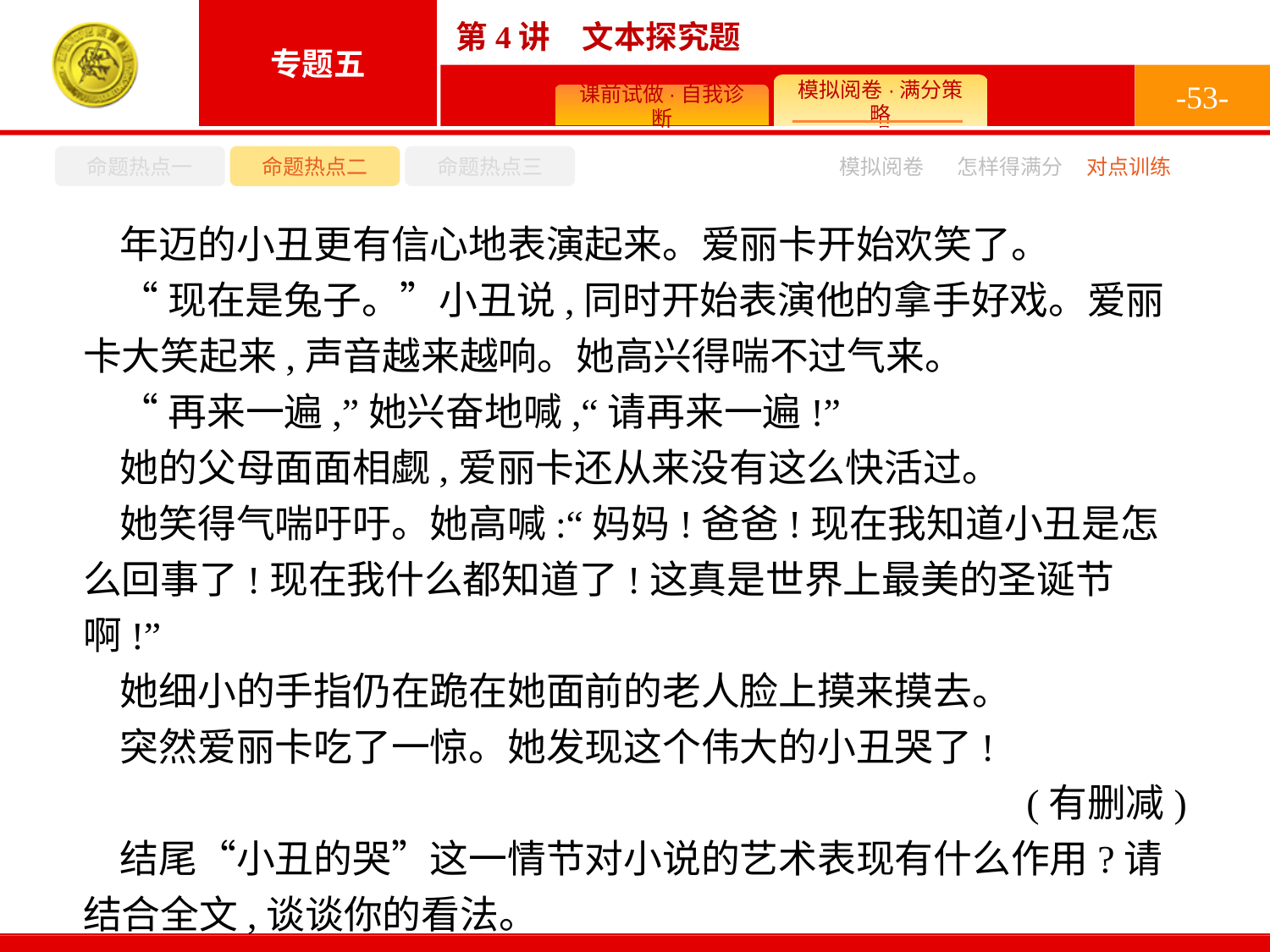

-53-
命题热点一
命题热点二
命题热点三
怎样得满分
模拟阅卷
对点训练
年迈的小丑更有信心地表演起来。爱丽卡开始欢笑了。
“现在是兔子。”小丑说,同时开始表演他的拿手好戏。爱丽卡大笑起来,声音越来越响。她高兴得喘不过气来。
“再来一遍,”她兴奋地喊,“请再来一遍!”
她的父母面面相觑,爱丽卡还从来没有这么快活过。
她笑得气喘吁吁。她高喊:“妈妈!爸爸!现在我知道小丑是怎么回事了!现在我什么都知道了!这真是世界上最美的圣诞节啊!”
她细小的手指仍在跪在她面前的老人脸上摸来摸去。
突然爱丽卡吃了一惊。她发现这个伟大的小丑哭了!
(有删减)
结尾“小丑的哭”这一情节对小说的艺术表现有什么作用?请结合全文,谈谈你的看法。